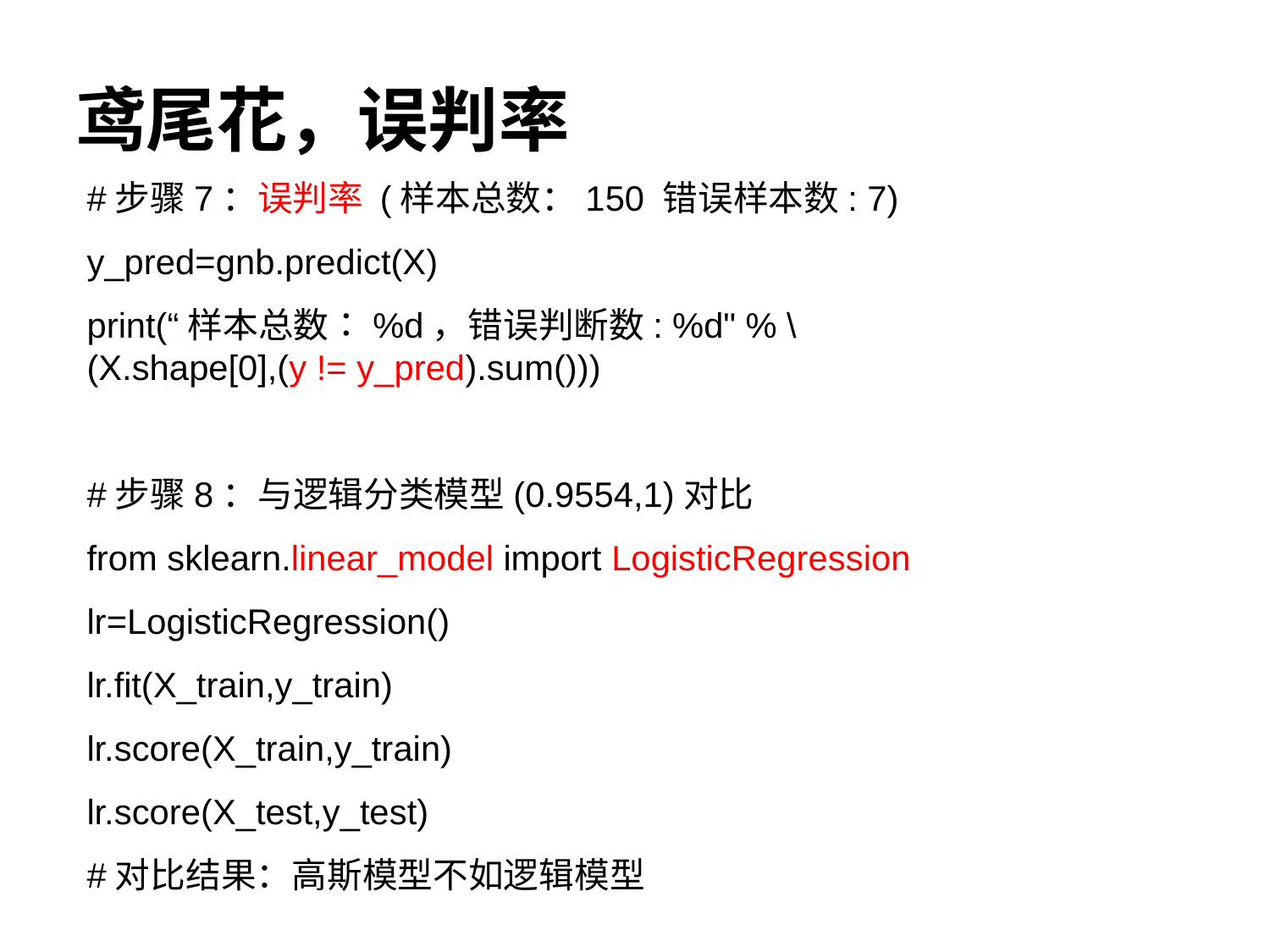

# 鸢尾花，误判率
#步骤7：误判率 (样本总数：150 错误样本数: 7)
y_pred=gnb.predict(X)
print(“样本总数：%d，错误判断数: %d" % \ 			(X.shape[0],(y != y_pred).sum()))

#步骤8：与逻辑分类模型(0.9554,1)对比
from sklearn.linear_model import LogisticRegression
lr=LogisticRegression()
lr.fit(X_train,y_train)
lr.score(X_train,y_train)
lr.score(X_test,y_test)
#对比结果：高斯模型不如逻辑模型